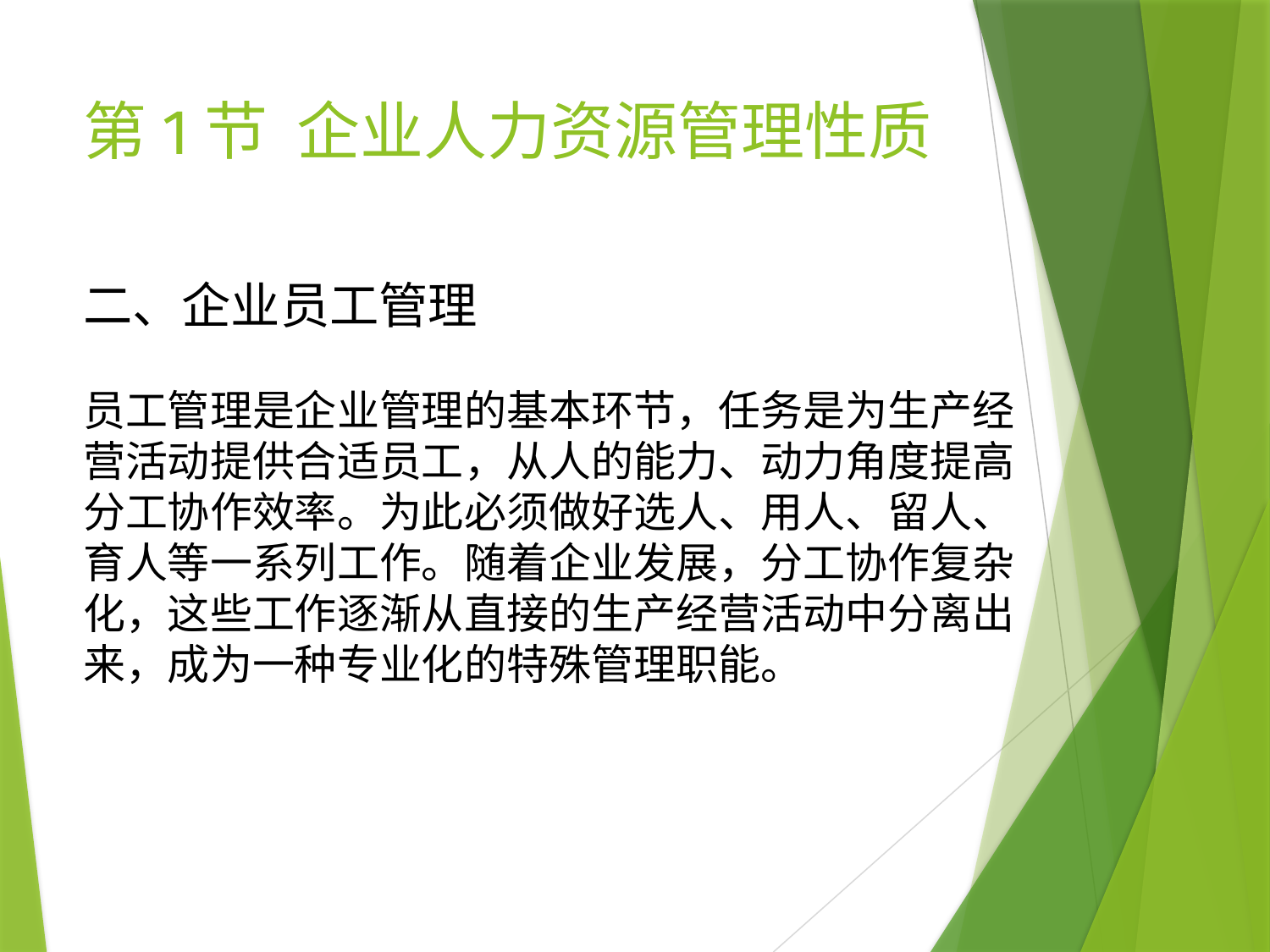

# 第1节  企业人力资源管理性质
二、企业员工管理

员工管理是企业管理的基本环节，任务是为生产经营活动提供合适员工，从人的能力、动力角度提高分工协作效率。为此必须做好选人、用人、留人、育人等一系列工作。随着企业发展，分工协作复杂化，这些工作逐渐从直接的生产经营活动中分离出来，成为一种专业化的特殊管理职能。